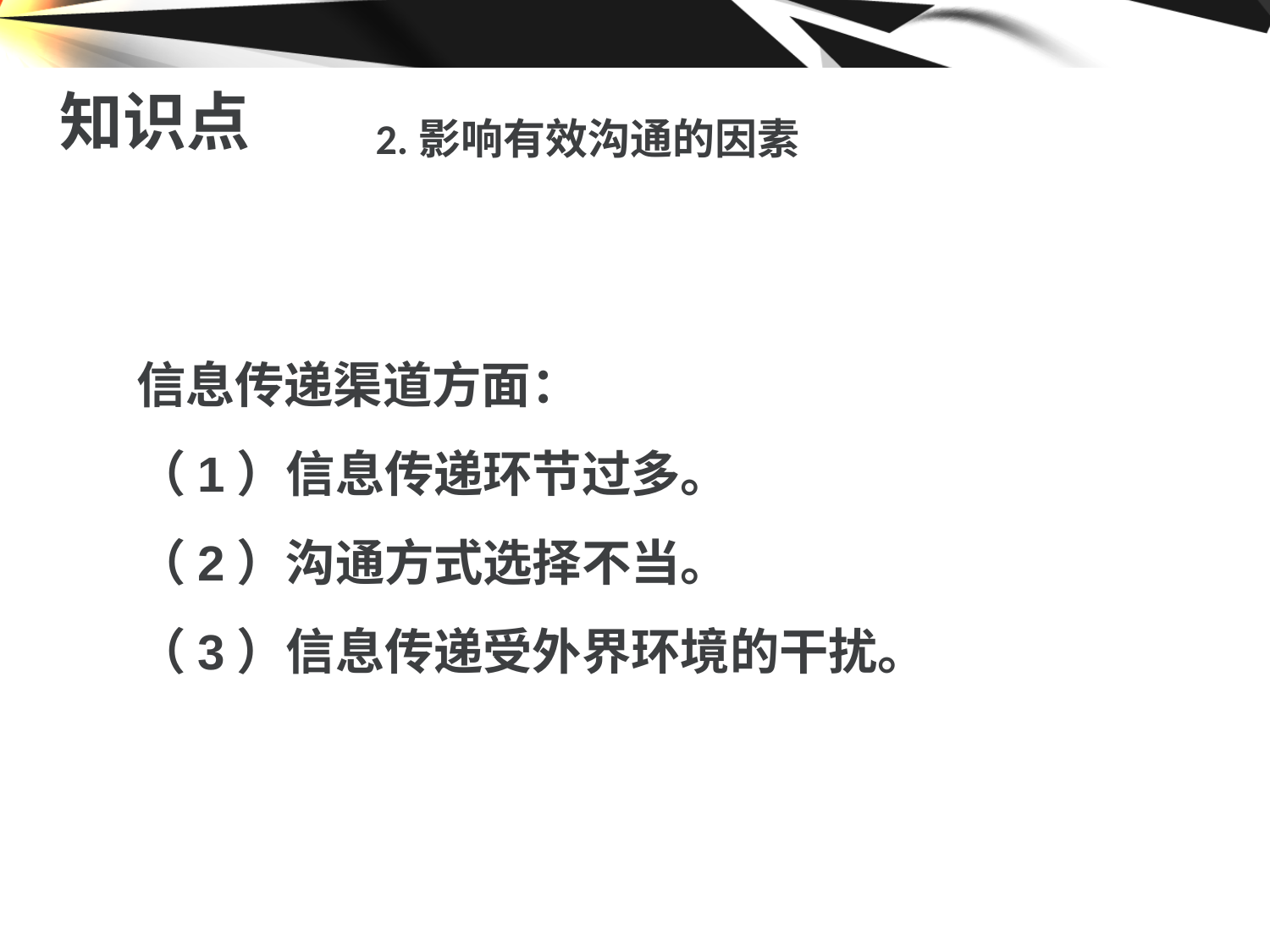

知识点
2.影响有效沟通的因素
信息传递渠道方面：
（1）信息传递环节过多。
（2）沟通方式选择不当。
（3）信息传递受外界环境的干扰。